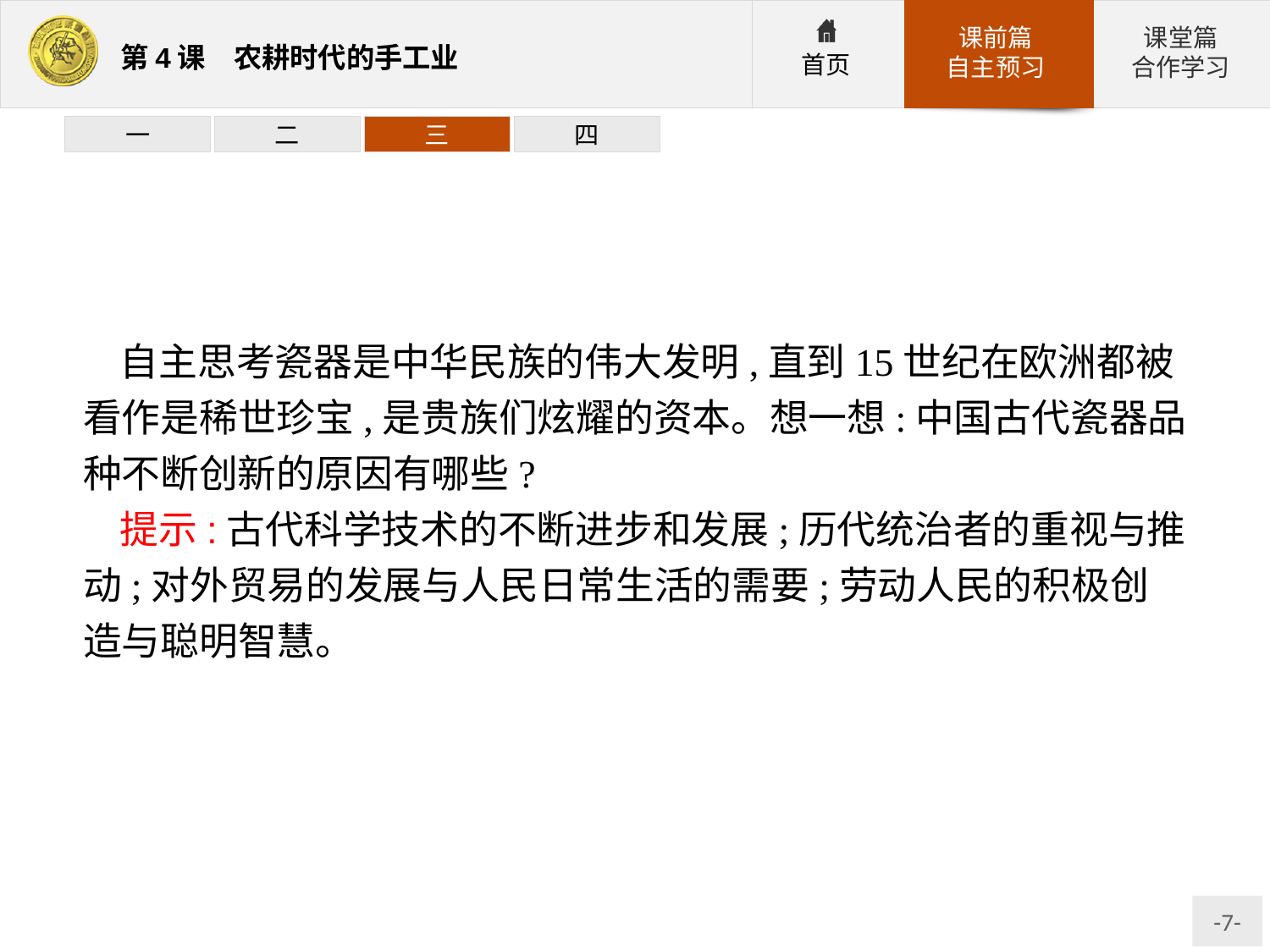

一
二
三
四
自主思考瓷器是中华民族的伟大发明,直到15世纪在欧洲都被看作是稀世珍宝,是贵族们炫耀的资本。想一想:中国古代瓷器品种不断创新的原因有哪些?
提示:古代科学技术的不断进步和发展;历代统治者的重视与推动;对外贸易的发展与人民日常生活的需要;劳动人民的积极创造与聪明智慧。